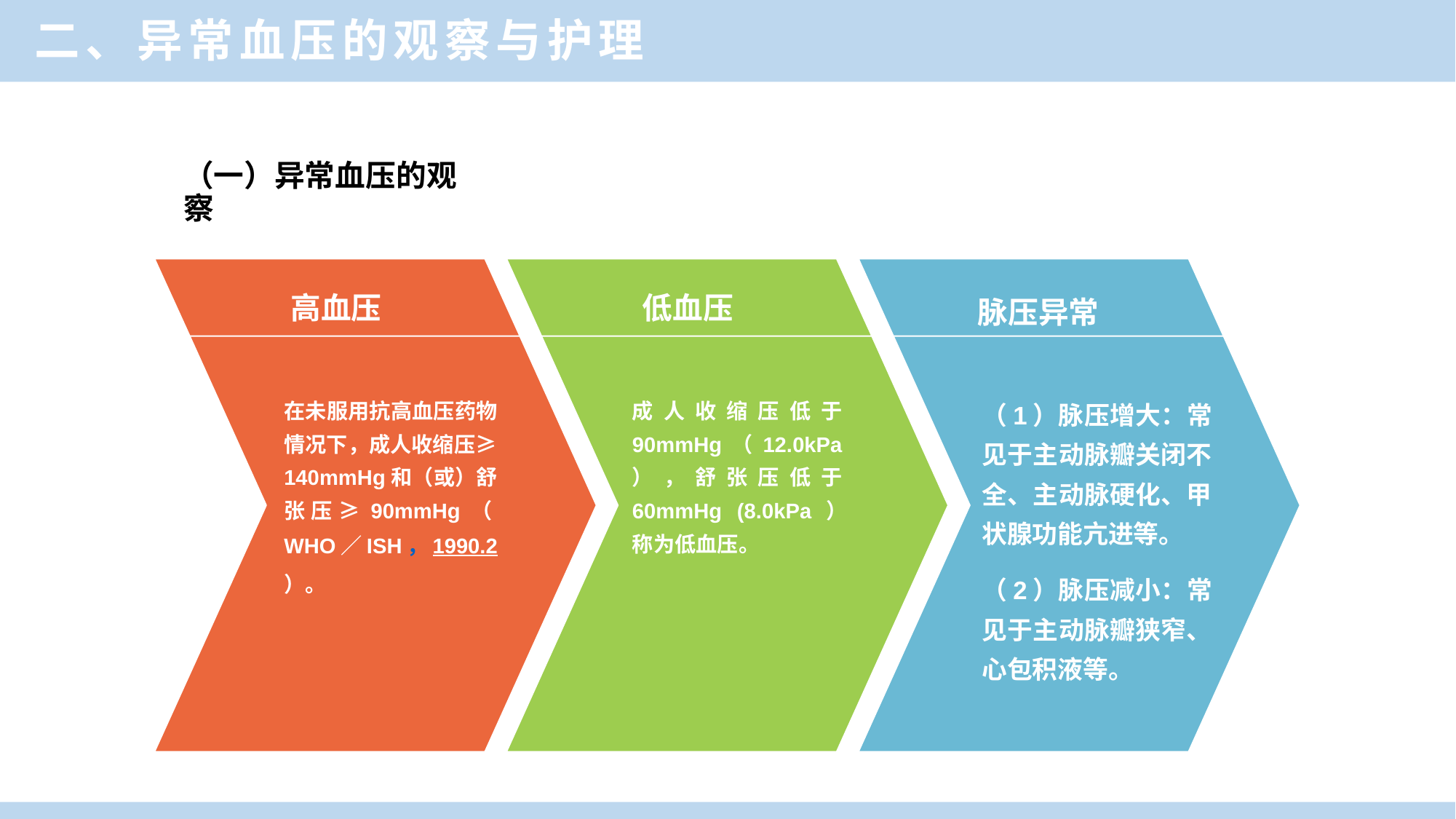

二、异常血压的观察与护理
（一）异常血压的观察

高血压
低血压
脉压异常
成人收缩压低于90mmHg（12.0kPa），舒张压低于60mmHg (8.0kPa）称为低血压。
在未服用抗高血压药物情况下，成人收缩压≥140mmHg和（或）舒张压≥90mmHg（WHO／ISH，1990.2）。
（1）脉压增大：常见于主动脉瓣关闭不全、主动脉硬化、甲状腺功能亢进等。
（2）脉压减小：常见于主动脉瓣狭窄、心包积液等。